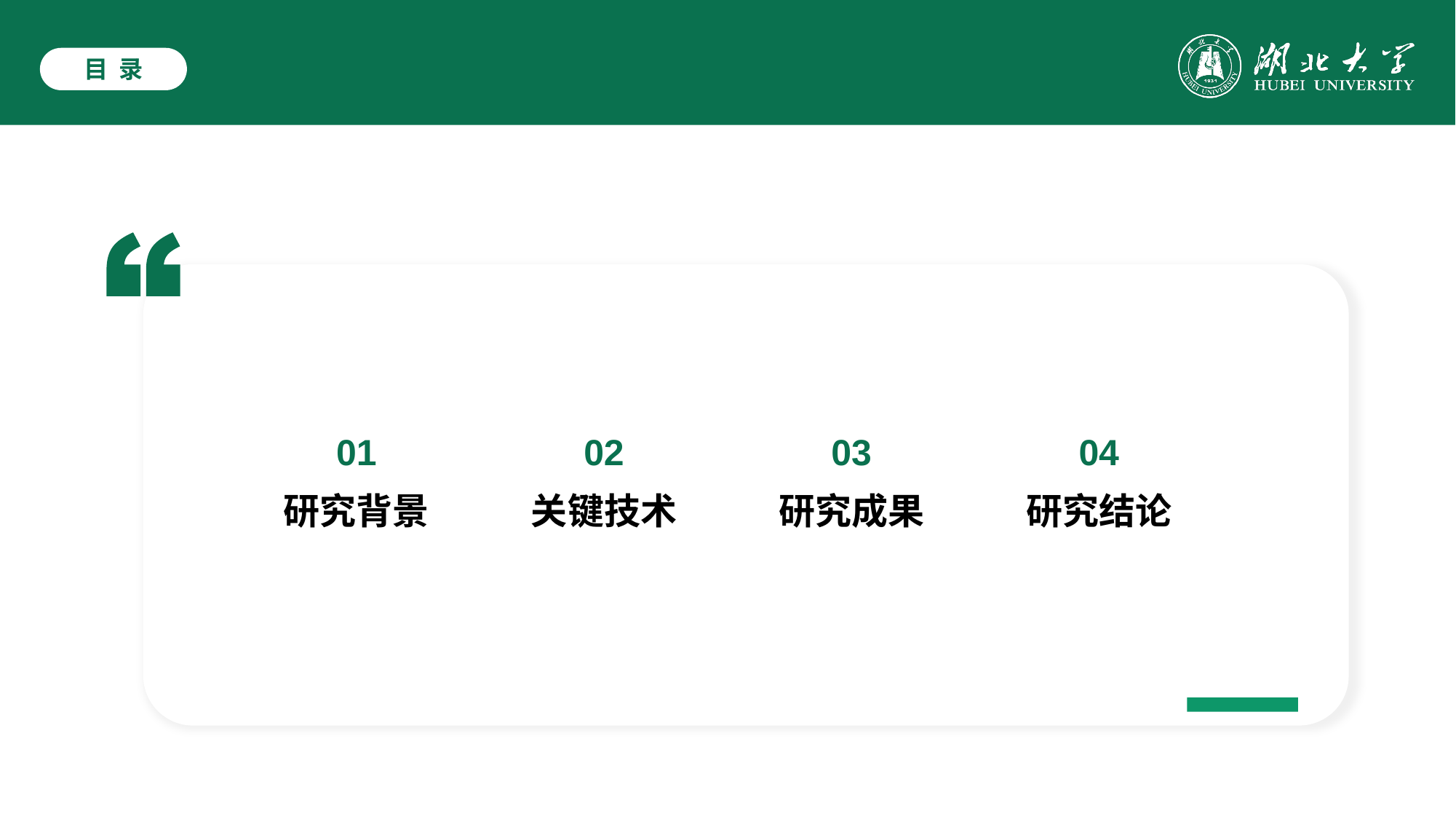

目  录

01
02
03
04
研究背景
关键技术
研究成果
研究结论